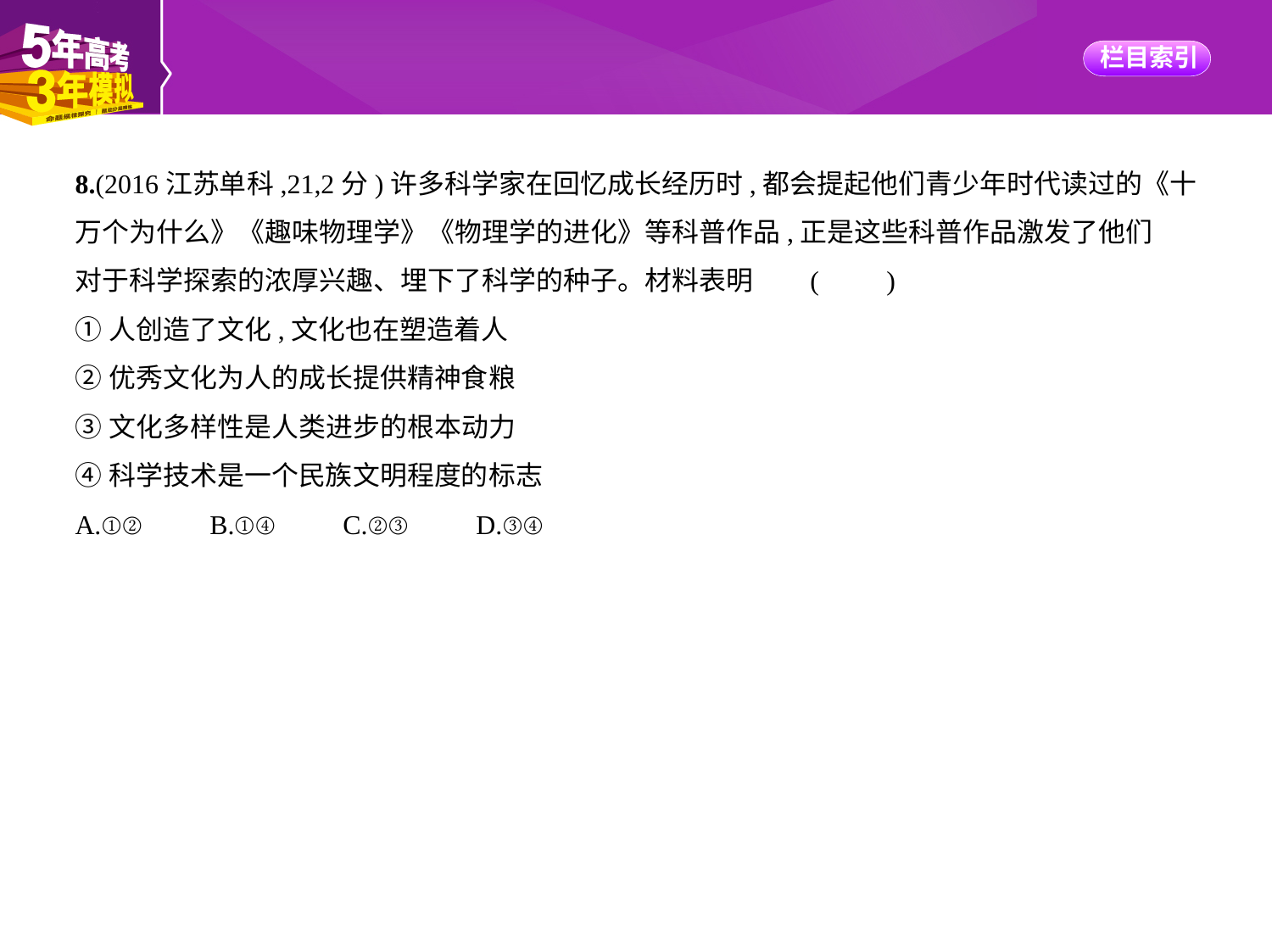

8.(2016江苏单科,21,2分)许多科学家在回忆成长经历时,都会提起他们青少年时代读过的《十
万个为什么》《趣味物理学》《物理学的进化》等科普作品,正是这些科普作品激发了他们
对于科学探索的浓厚兴趣、埋下了科学的种子。材料表明     (　　)
①人创造了文化,文化也在塑造着人
②优秀文化为人的成长提供精神食粮
③文化多样性是人类进步的根本动力
④科学技术是一个民族文明程度的标志
A.①②　　B.①④　　C.②③　　D.③④